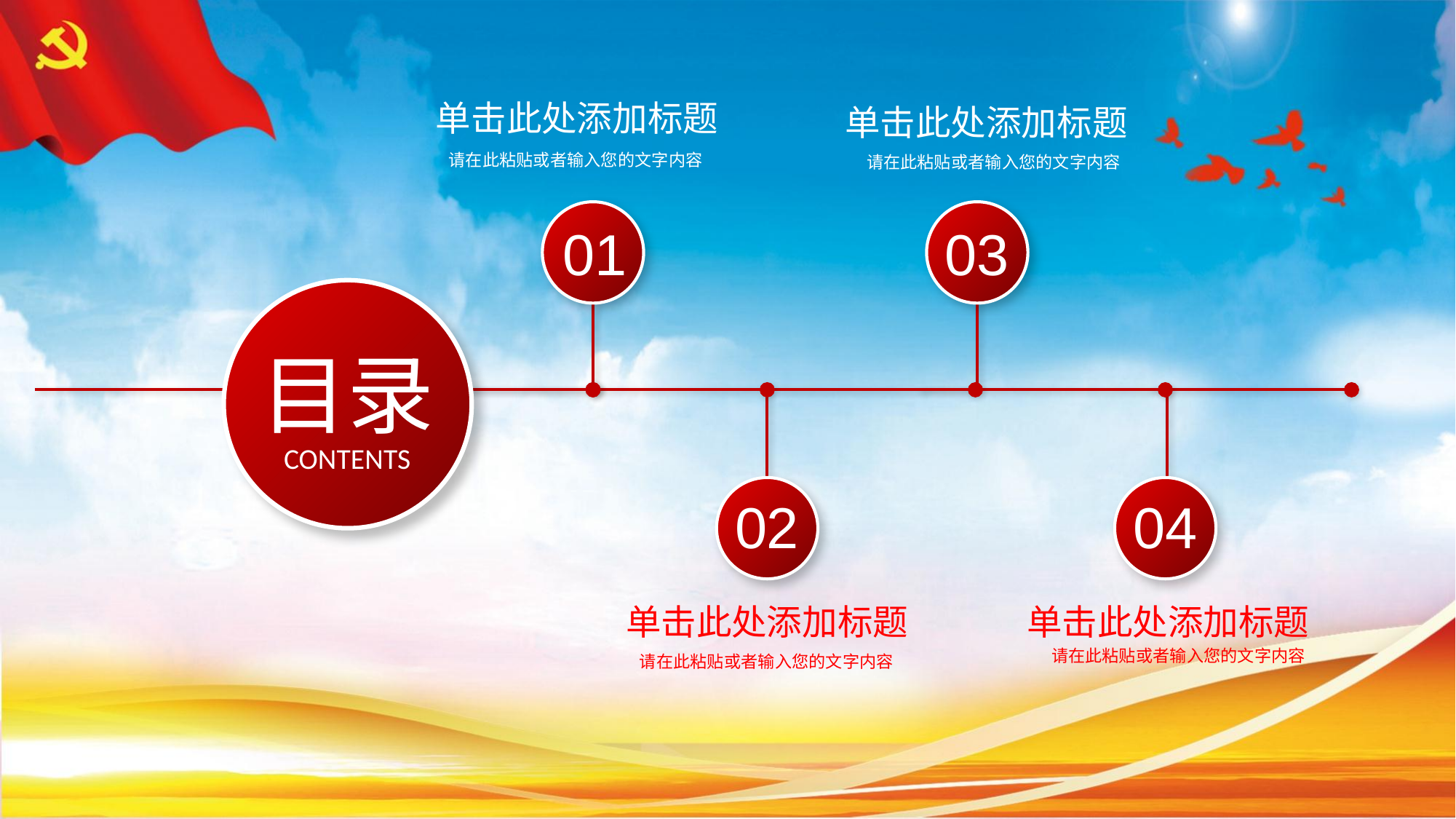

单击此处添加标题
请在此粘贴或者输入您的文字内容
单击此处添加标题
请在此粘贴或者输入您的文字内容

03

01

目录
CONTENTS

02

04
单击此处添加标题
请在此粘贴或者输入您的文字内容
单击此处添加标题
请在此粘贴或者输入您的文字内容